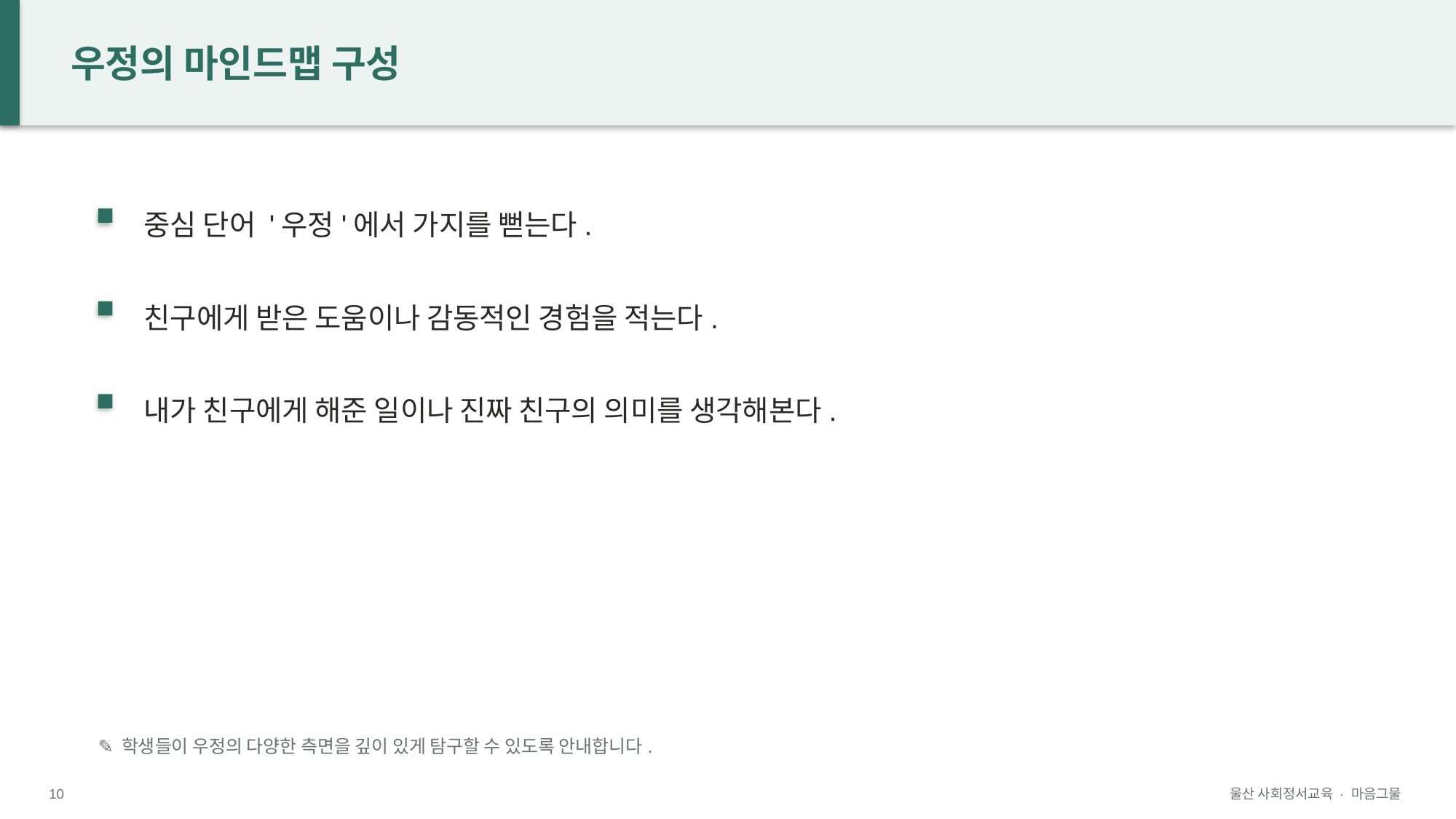

우정의 마인드맵 구성
중심 단어 '우정'에서 가지를 뻗는다.

친구에게 받은 도움이나 감동적인 경험을 적는다.

내가 친구에게 해준 일이나 진짜 친구의 의미를 생각해본다.

✎ 학생들이 우정의 다양한 측면을 깊이 있게 탐구할 수 있도록 안내합니다.
10
울산 사회정서교육 · 마음그물